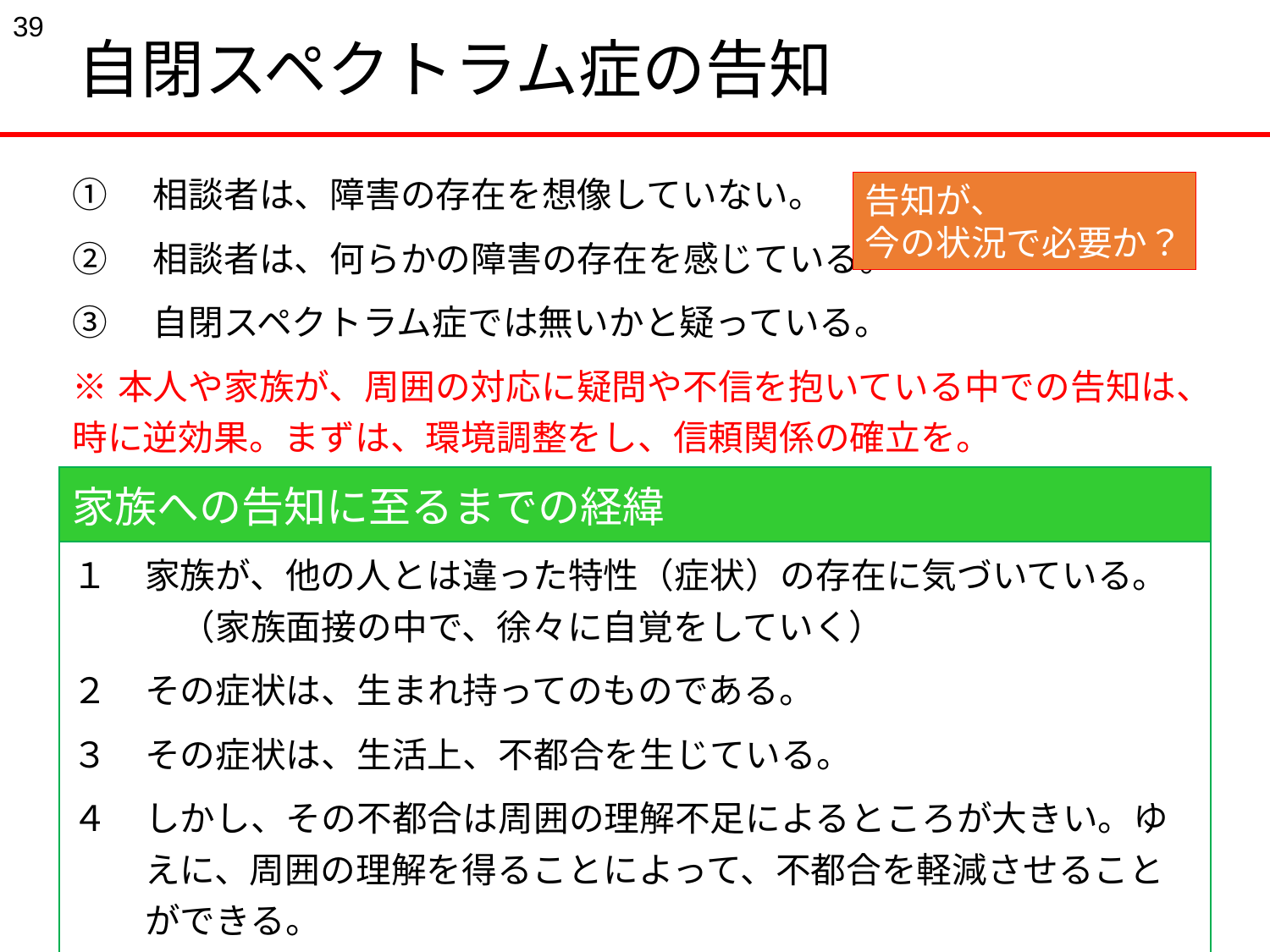

39
自閉スペクトラム症の告知
| ①　相談者は、障害の存在を想像していない。 |  |
| --- | --- |
| ②　相談者は、何らかの障害の存在を感じている。 |  |
| ③　自閉スペクトラム症では無いかと疑っている。 |  |
| ※本人や家族が、周囲の対応に疑問や不信を抱いている中での告知は、時に逆効果。まずは、環境調整をし、信頼関係の確立を。 |  |
| 家族への告知に至るまでの経緯 |  |
| １ | 家族が、他の人とは違った特性（症状）の存在に気づいている。 　（家族面接の中で、徐々に自覚をしていく） |
| ２ | その症状は、生まれ持ってのものである。 |
| ３ | その症状は、生活上、不都合を生じている。 |
| ４ | しかし、その不都合は周囲の理解不足によるところが大きい。ゆえに、周囲の理解を得ることによって、不都合を軽減させることができる。 |
| ５ | それだけでなく、その症状は、多くの利点を持っている。 |
| ６ | 本人や家族に提供される様々な支援や制度が存在する。 |
告知が、
今の状況で必要か？